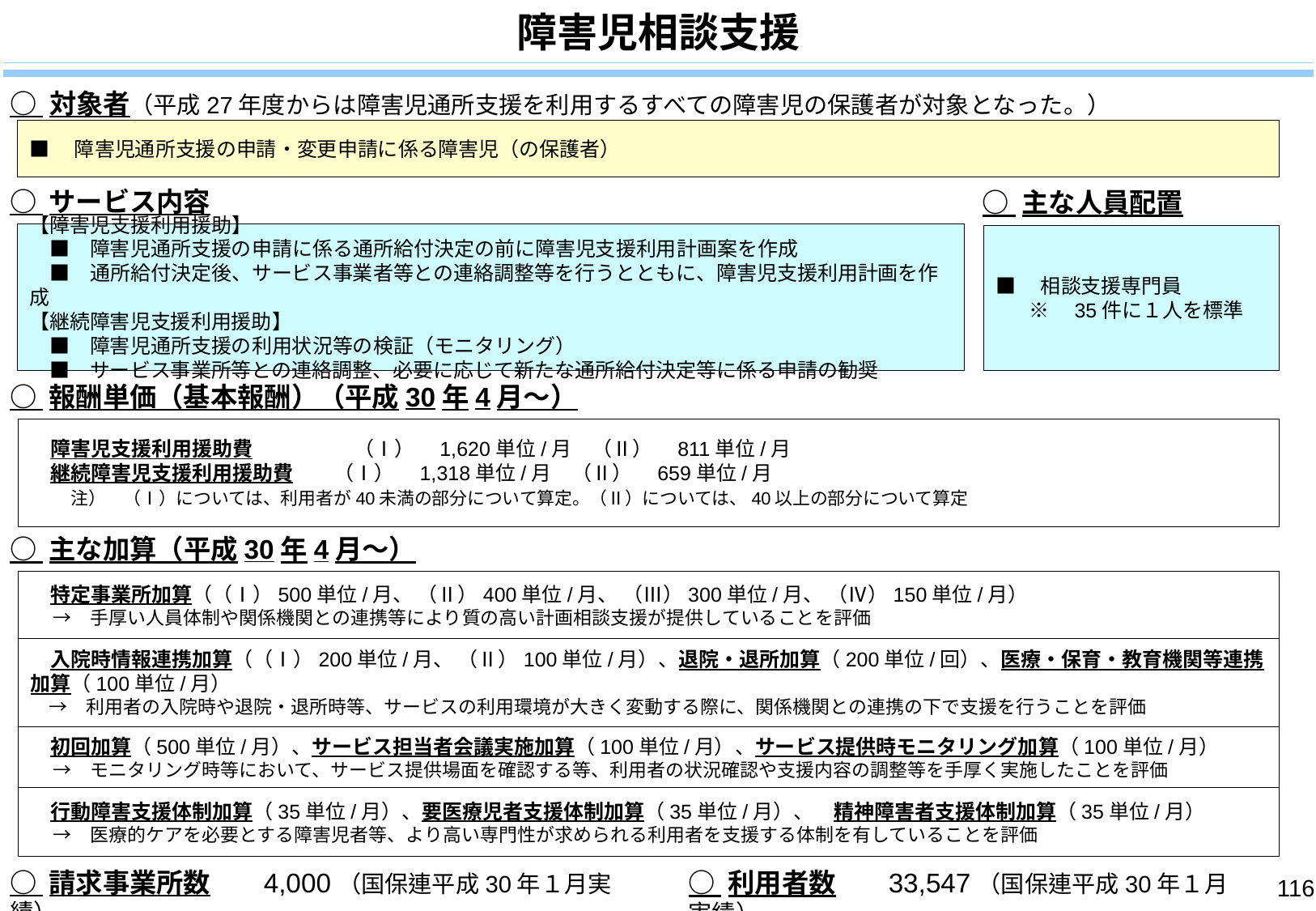

障害児相談支援
○ 対象者（平成27年度からは障害児通所支援を利用するすべての障害児の保護者が対象となった。）

■　障害児通所支援の申請・変更申請に係る障害児（の保護者）
○ サービス内容
○ 主な人員配置
【障害児支援利用援助】
　■　障害児通所支援の申請に係る通所給付決定の前に障害児支援利用計画案を作成
　■　通所給付決定後、サービス事業者等との連絡調整等を行うとともに、障害児支援利用計画を作成
【継続障害児支援利用援助】
　■　障害児通所支援の利用状況等の検証（モニタリング）
　■　サービス事業所等との連絡調整、必要に応じて新たな通所給付決定等に係る申請の勧奨
■　相談支援専門員
　   ※　35件に１人を標準
○ 報酬単価（基本報酬）（平成30年4月～）
　障害児支援利用援助費　　　　　（Ⅰ）　1,620単位/月　（Ⅱ）　811単位/月
　継続障害児支援利用援助費　　（Ⅰ）　1,318単位/月　（Ⅱ）　659単位/月
　　注）　（Ⅰ）については、利用者が40未満の部分について算定。（Ⅱ）については、40以上の部分について算定
○ 主な加算（平成30年4月～）
　特定事業所加算（（Ⅰ）500単位/月、 （Ⅱ）400単位/月、 （Ⅲ）300単位/月、 （Ⅳ）150単位/月）
　 →　手厚い人員体制や関係機関との連携等により質の高い計画相談支援が提供していることを評価
　入院時情報連携加算（（Ⅰ）200単位/月、 （Ⅱ）100単位/月）、退院・退所加算（200単位/回）、医療・保育・教育機関等連携加算（100単位/月）
　→　利用者の入院時や退院・退所時等、サービスの利用環境が大きく変動する際に、関係機関との連携の下で支援を行うことを評価
　初回加算（500単位/月）、サービス担当者会議実施加算（100単位/月）、サービス提供時モニタリング加算（100単位/月）
　 →　モニタリング時等において、サービス提供場面を確認する等、利用者の状況確認や支援内容の調整等を手厚く実施したことを評価
　行動障害支援体制加算（35単位/月）、要医療児者支援体制加算（35単位/月）、　精神障害者支援体制加算（35単位/月）
　 →　医療的ケアを必要とする障害児者等、より高い専門性が求められる利用者を支援する体制を有していることを評価
○ 請求事業所数　　4,000（国保連平成30年１月実績）
○ 利用者数　　33,547（国保連平成30年１月実績）
116